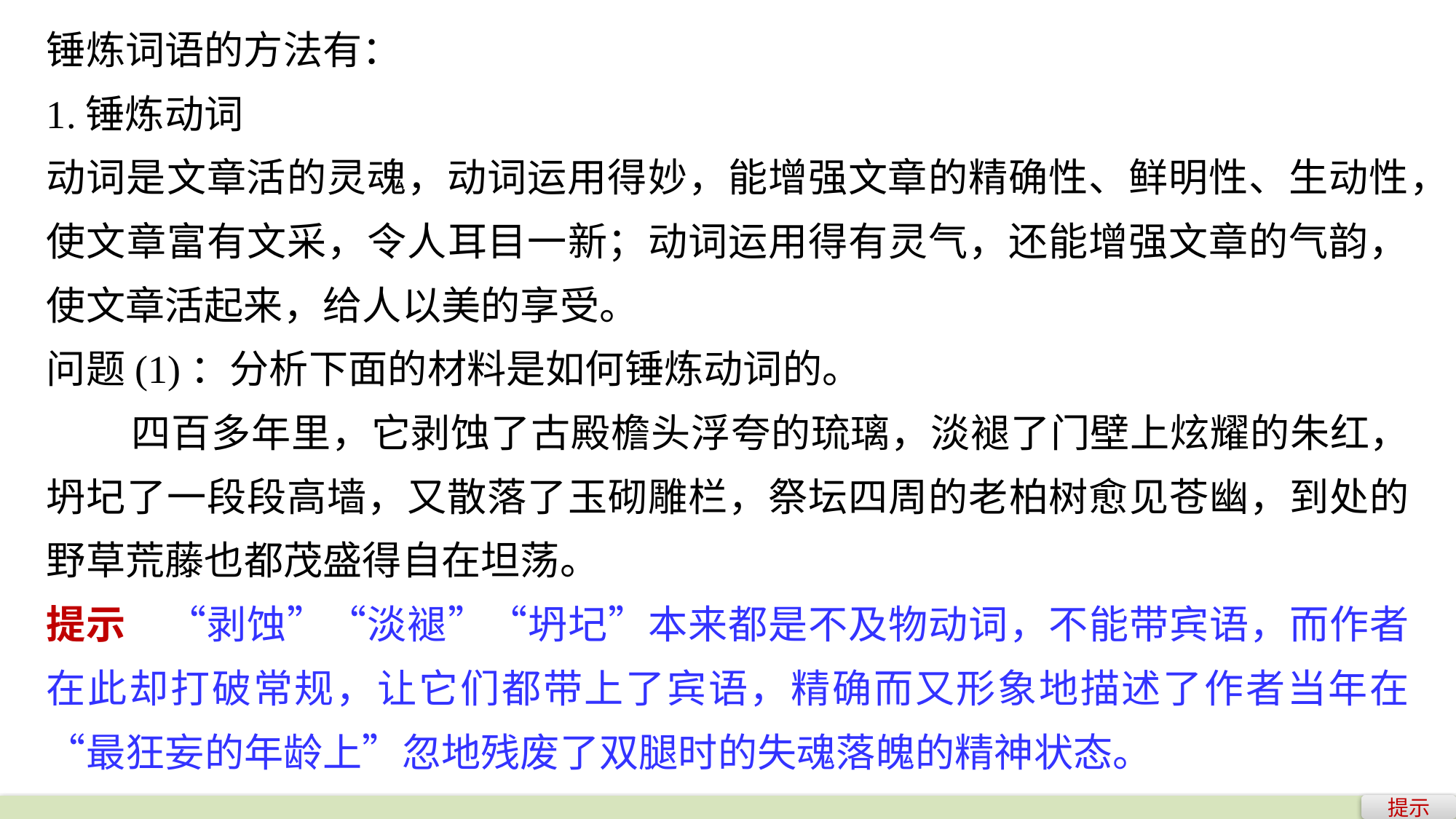

锤炼词语的方法有：
1.锤炼动词
动词是文章活的灵魂，动词运用得妙，能增强文章的精确性、鲜明性、生动性，使文章富有文采，令人耳目一新；动词运用得有灵气，还能增强文章的气韵，使文章活起来，给人以美的享受。
问题(1)：分析下面的材料是如何锤炼动词的。
        四百多年里，它剥蚀了古殿檐头浮夸的琉璃，淡褪了门壁上炫耀的朱红，坍圮了一段段高墙，又散落了玉砌雕栏，祭坛四周的老柏树愈见苍幽，到处的野草荒藤也都茂盛得自在坦荡。
提示　“剥蚀”“淡褪”“坍圮”本来都是不及物动词，不能带宾语，而作者在此却打破常规，让它们都带上了宾语，精确而又形象地描述了作者当年在“最狂妄的年龄上”忽地残废了双腿时的失魂落魄的精神状态。
提示